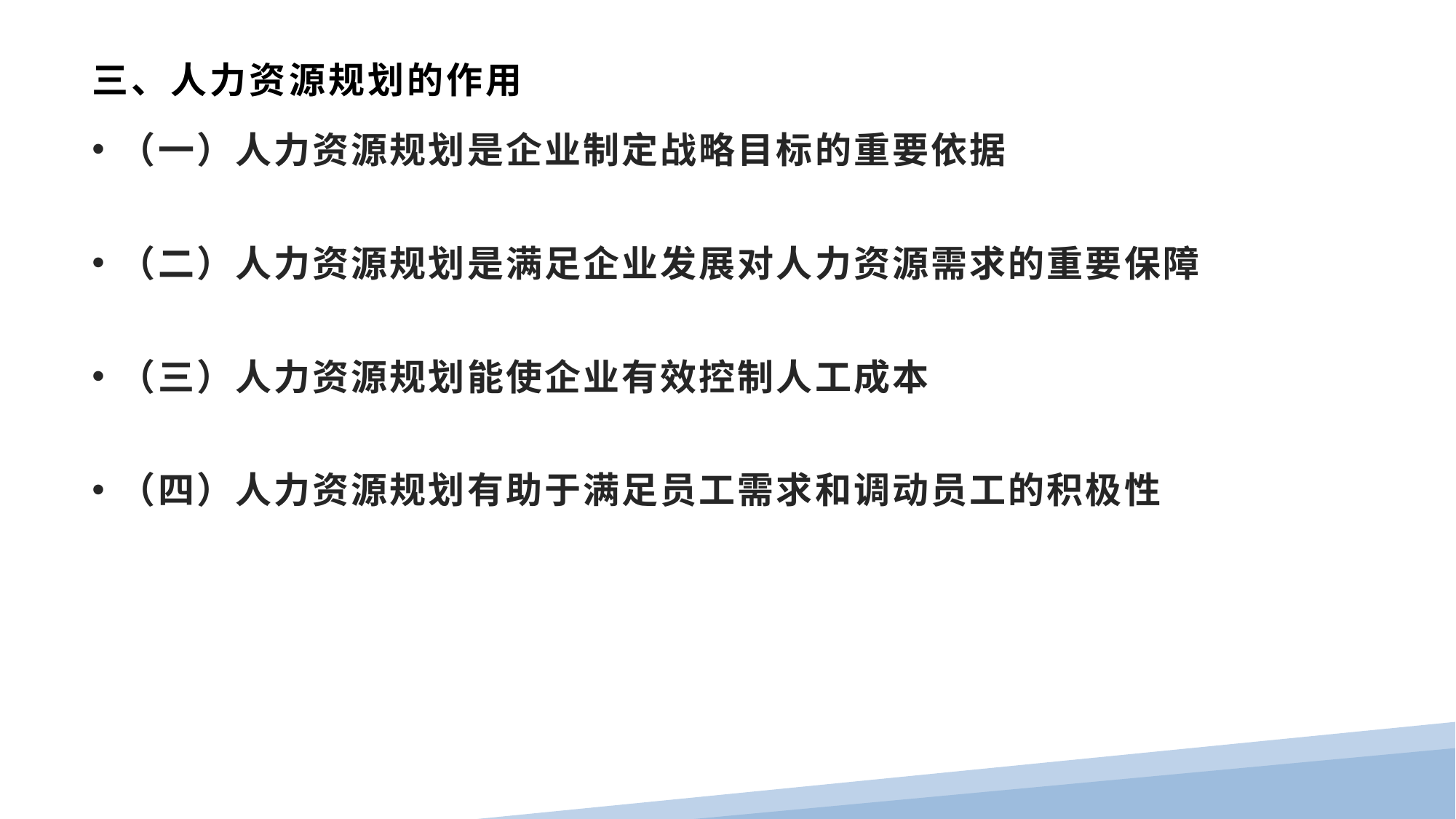

# 三、人力资源规划的作用
（一）人力资源规划是企业制定战略目标的重要依据

（二）人力资源规划是满足企业发展对人力资源需求的重要保障

（三）人力资源规划能使企业有效控制人工成本

（四）人力资源规划有助于满足员工需求和调动员工的积极性